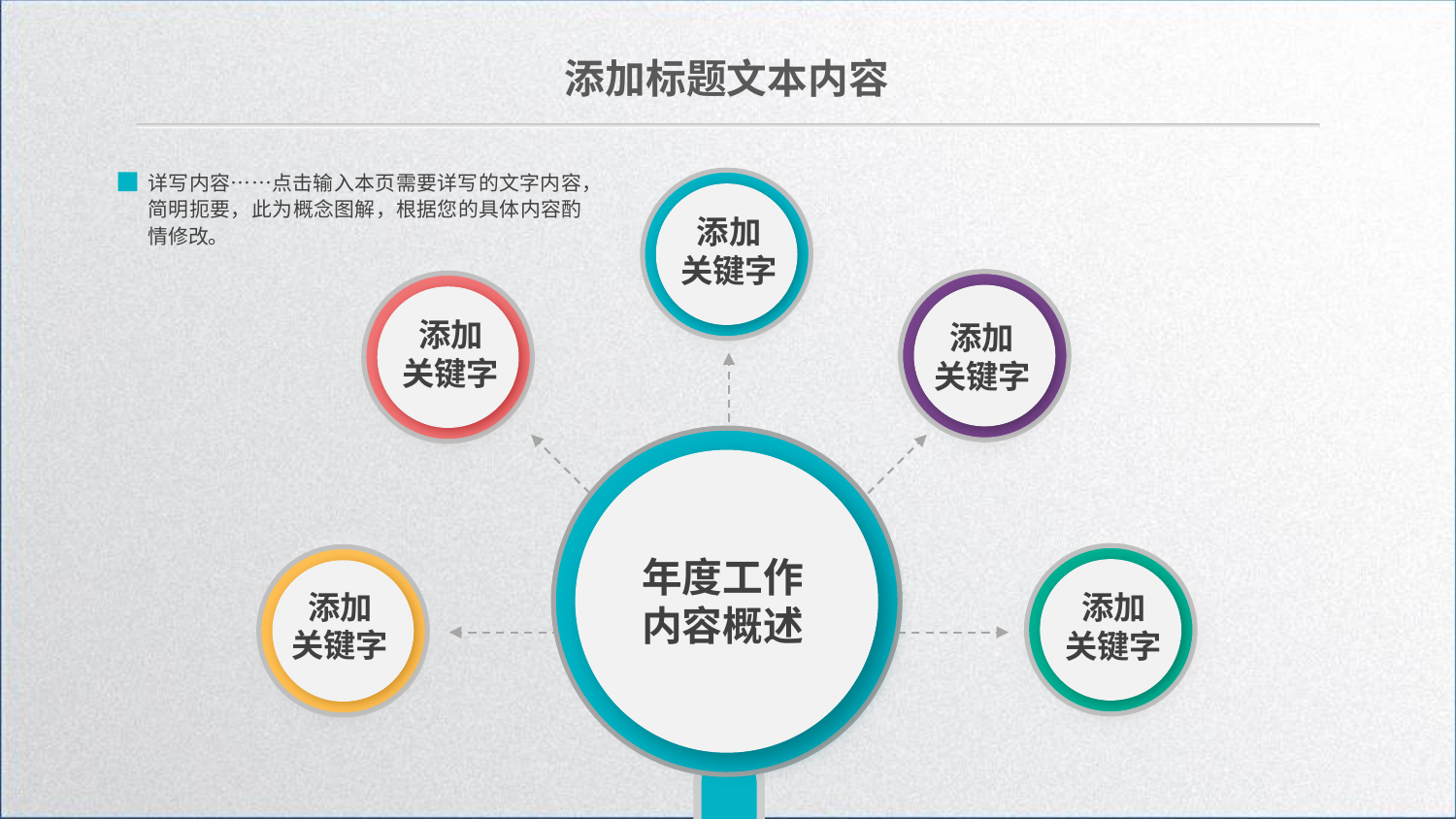

添加标题文本内容

详写内容……点击输入本页需要详写的文字内容，简明扼要，此为概念图解，根据您的具体内容酌情修改。

添加
关键字

添加
关键字
添加
关键字

年度工作
内容概述
添加
关键字
添加
关键字